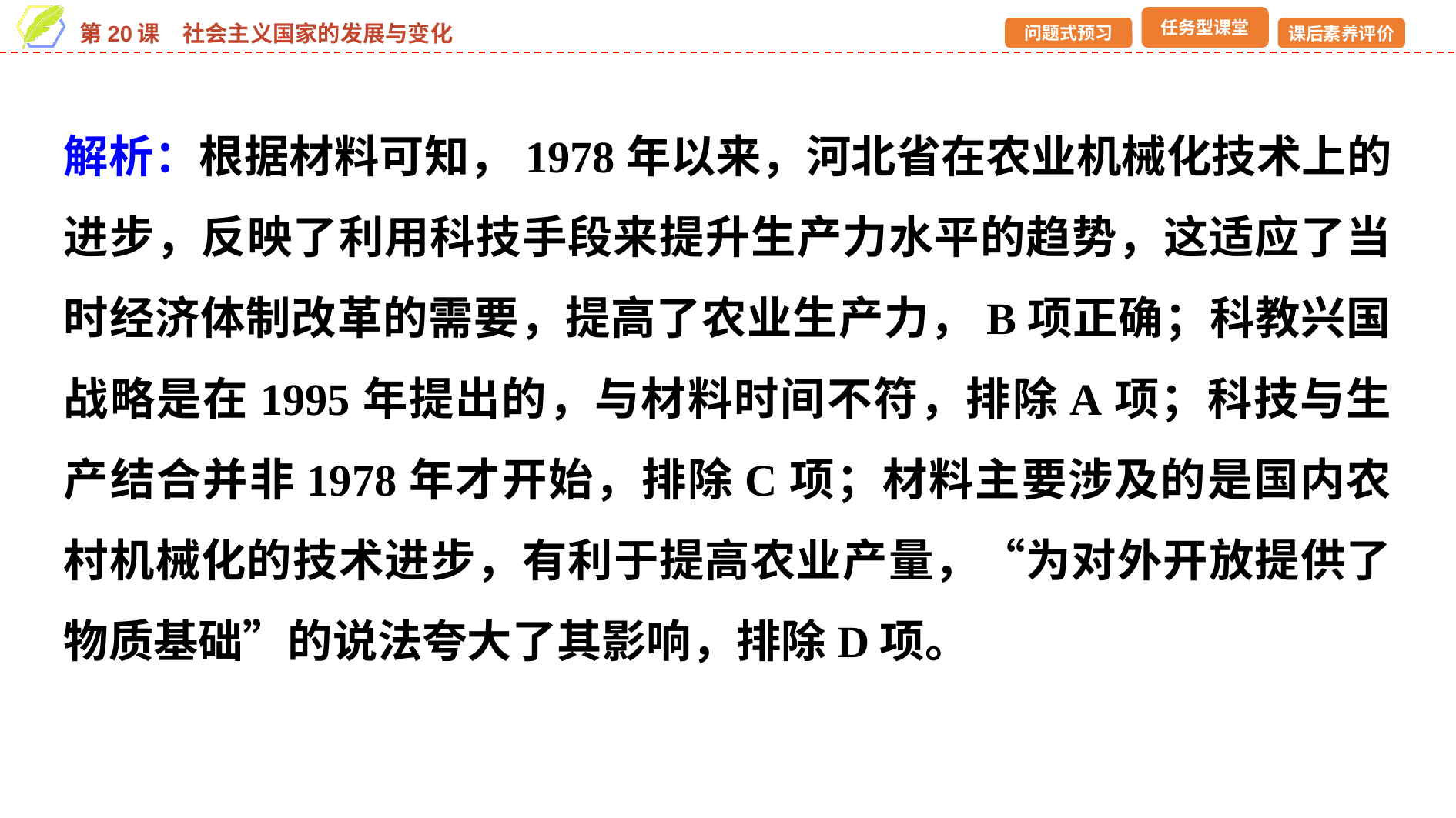

解析：根据材料可知，1978年以来，河北省在农业机械化技术上的进步，反映了利用科技手段来提升生产力水平的趋势，这适应了当时经济体制改革的需要，提高了农业生产力，B项正确；科教兴国战略是在1995年提出的，与材料时间不符，排除A项；科技与生产结合并非1978年才开始，排除C项；材料主要涉及的是国内农村机械化的技术进步，有利于提高农业产量，“为对外开放提供了物质基础”的说法夸大了其影响，排除D项。